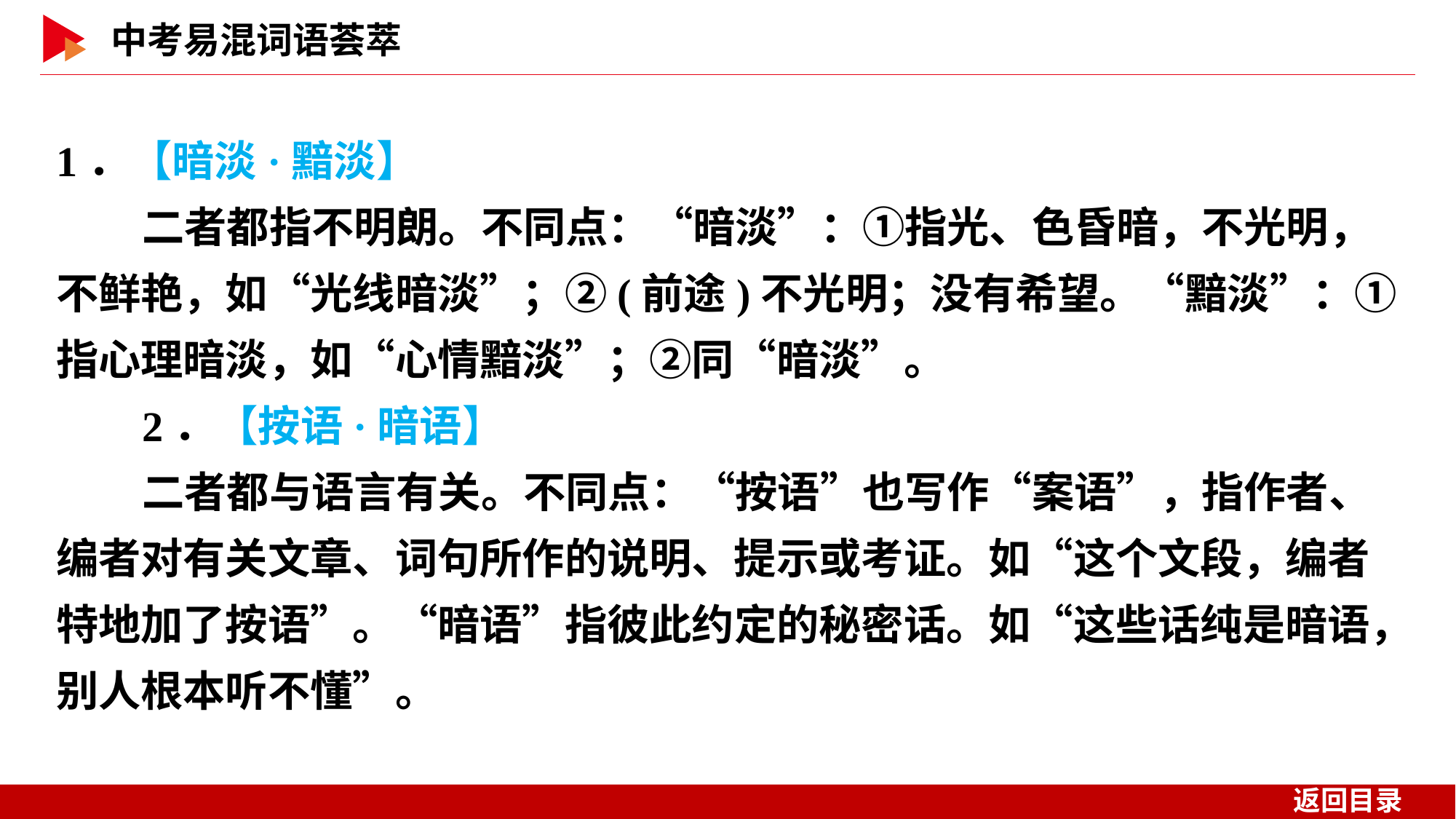

1．【暗淡·黯淡】
二者都指不明朗。不同点：“暗淡”：①指光、色昏暗，不光明，不鲜艳，如“光线暗淡”；②(前途)不光明；没有希望。“黯淡”：①指心理暗淡，如“心情黯淡”；②同“暗淡”。
2．【按语·暗语】
二者都与语言有关。不同点：“按语”也写作“案语”，指作者、编者对有关文章、词句所作的说明、提示或考证。如“这个文段，编者特地加了按语”。“暗语”指彼此约定的秘密话。如“这些话纯是暗语，别人根本听不懂”。